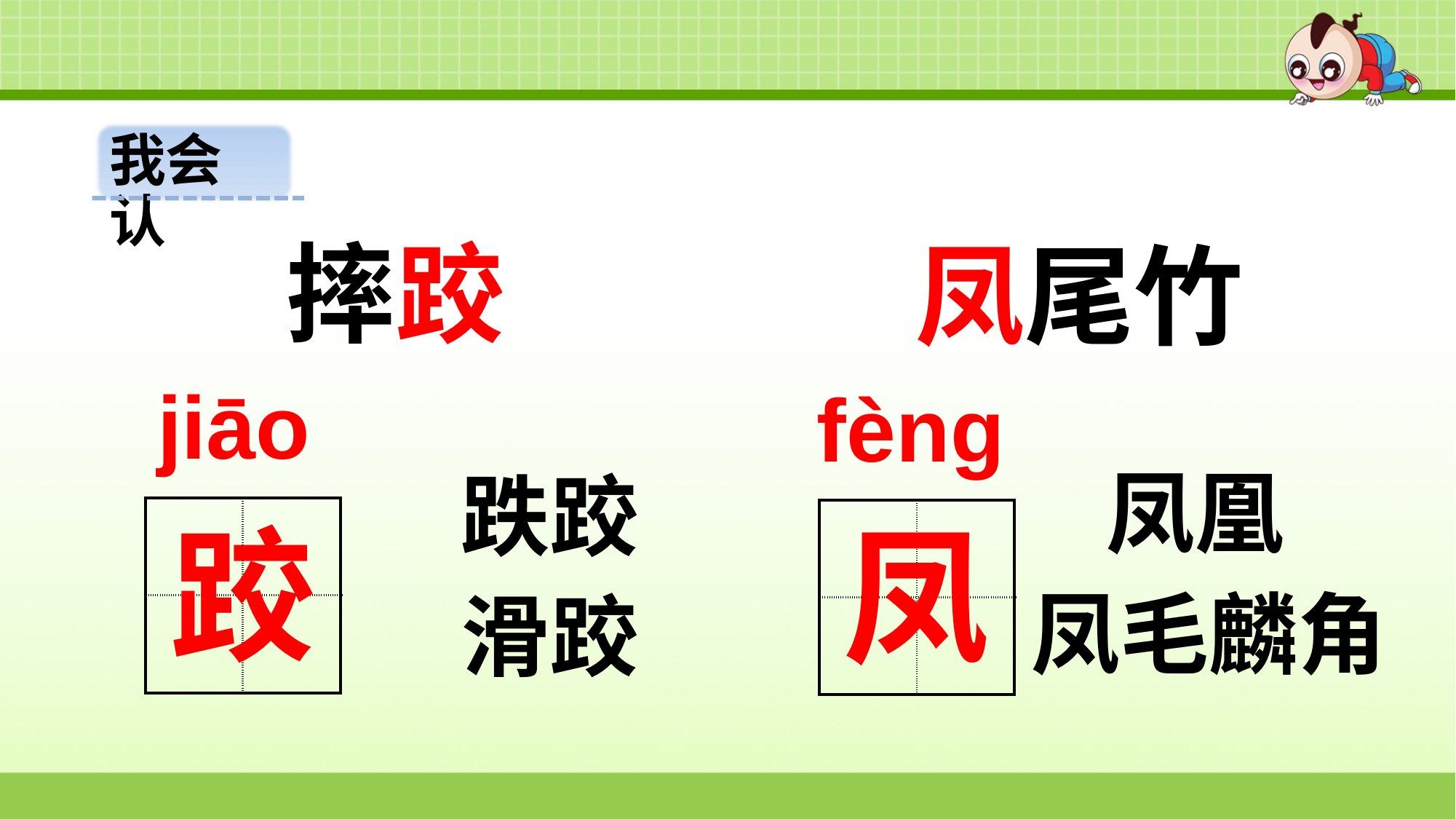

我会认

摔跤
凤尾竹
jiāo
 fèng
凤凰
跌跤
|  |  |
| --- | --- |
|  |  |
跤
|  |  |
| --- | --- |
|  |  |
凤
凤毛麟角
滑跤